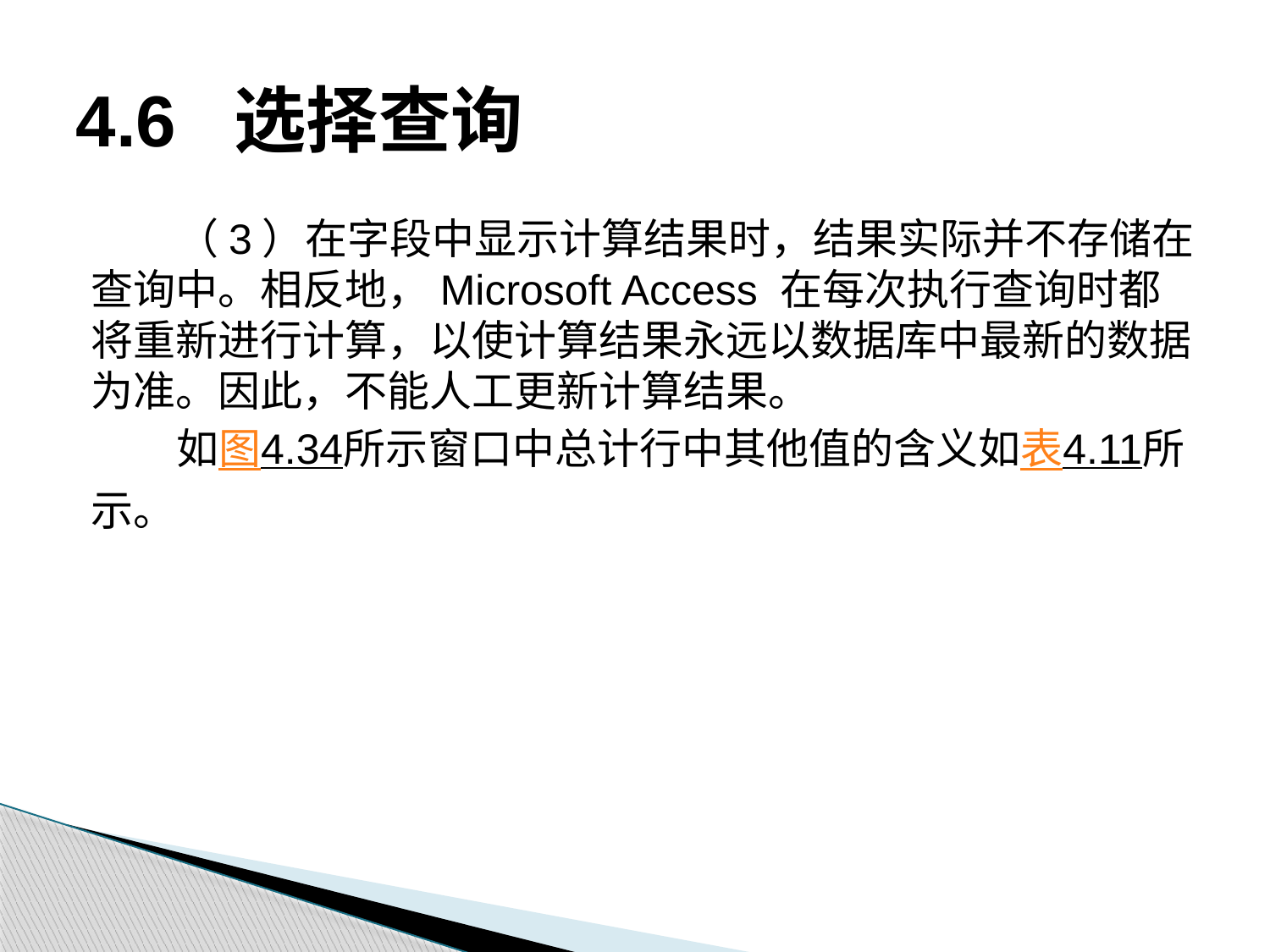

# 4.6  选择查询
（3）在字段中显示计算结果时，结果实际并不存储在查询中。相反地，Microsoft Access 在每次执行查询时都将重新进行计算，以使计算结果永远以数据库中最新的数据为准。因此，不能人工更新计算结果。
如图4.34所示窗口中总计行中其他值的含义如表4.11所示。